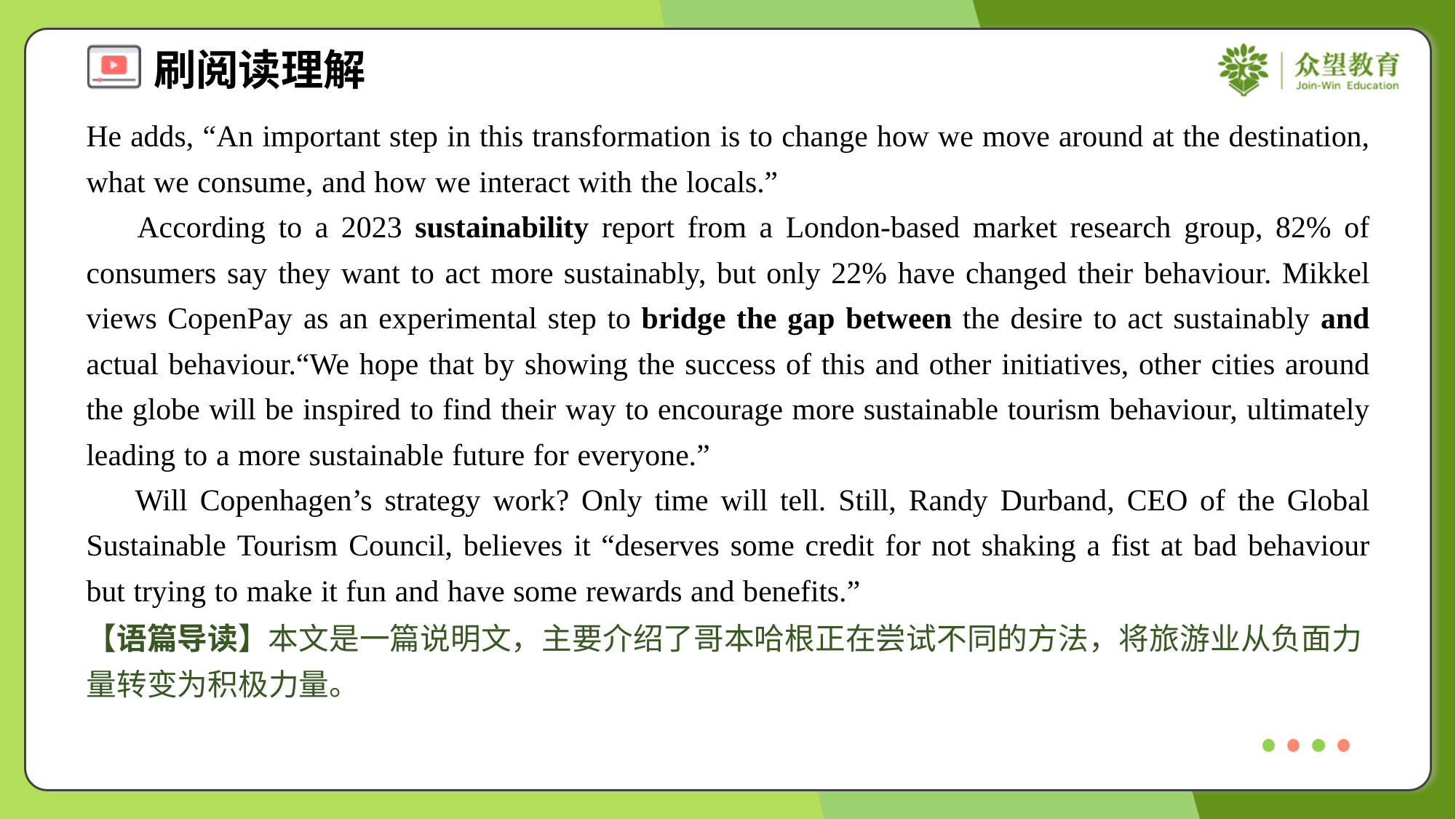

He adds, “An important step in this transformation is to change how we move around at the destination, what we consume, and how we interact with the locals.”
    According to a 2023 sustainability report from a London-based market research group, 82% of consumers say they want to act more sustainably, but only 22% have changed their behaviour. Mikkel views CopenPay as an experimental step to bridge the gap between the desire to act sustainably and actual behaviour.“We hope that by showing the success of this and other initiatives, other cities around the globe will be inspired to find their way to encourage more sustainable tourism behaviour, ultimately leading to a more sustainable future for everyone.”
    Will Copenhagen’s strategy work? Only time will tell. Still, Randy Durband, CEO of the Global Sustainable Tourism Council, believes it “deserves some credit for not shaking a fist at bad behaviour but trying to make it fun and have some rewards and benefits.”
【语篇导读】本文是一篇说明文，主要介绍了哥本哈根正在尝试不同的方法，将旅游业从负面力量转变为积极力量。